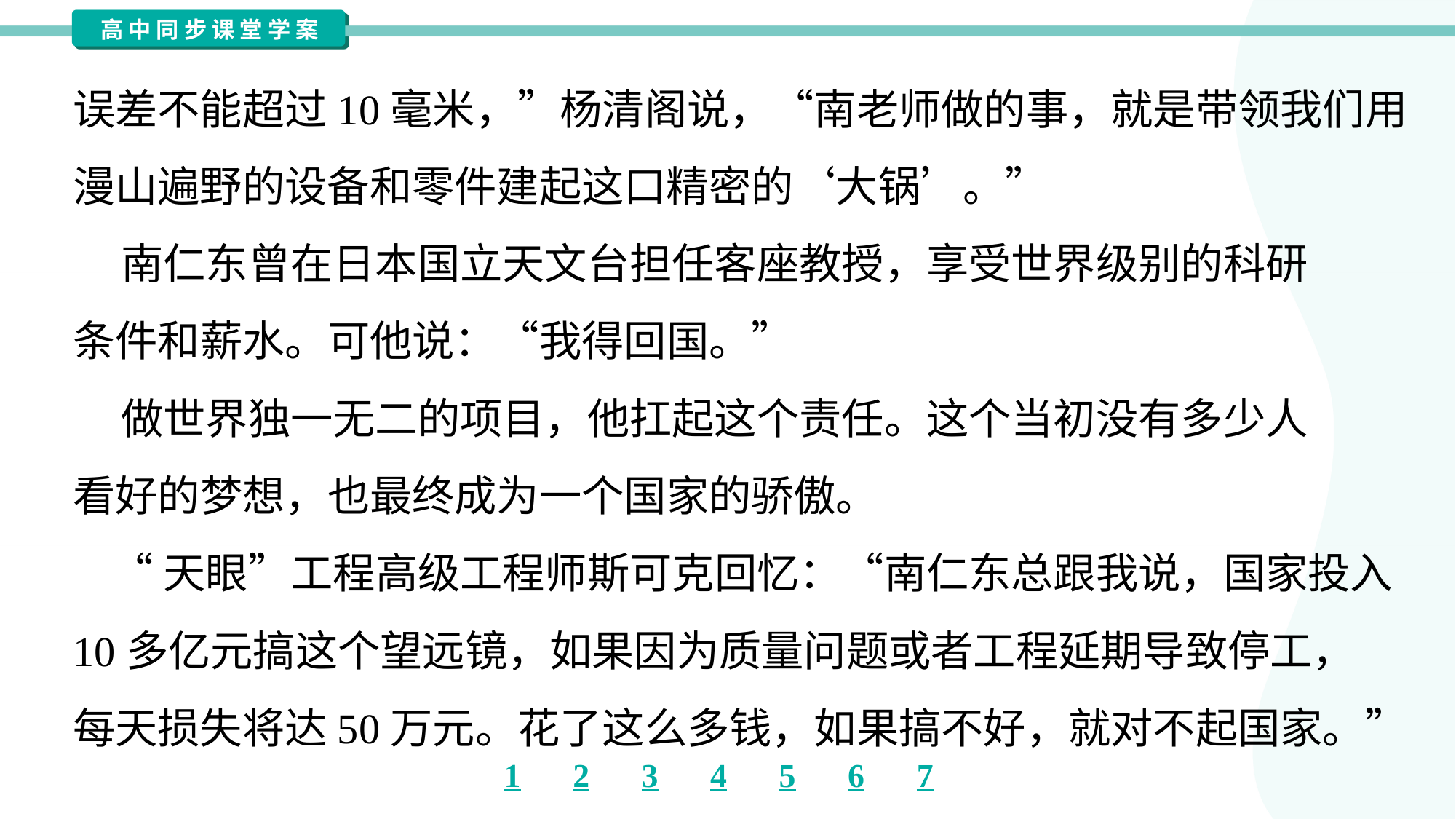

误差不能超过10毫米，”杨清阁说，“南老师做的事，就是带领我们用
漫山遍野的设备和零件建起这口精密的‘大锅’。”
    南仁东曾在日本国立天文台担任客座教授，享受世界级别的科研
条件和薪水。可他说：“我得回国。”
    做世界独一无二的项目，他扛起这个责任。这个当初没有多少人
看好的梦想，也最终成为一个国家的骄傲。
    “天眼”工程高级工程师斯可克回忆：“南仁东总跟我说，国家投入
10多亿元搞这个望远镜，如果因为质量问题或者工程延期导致停工，
每天损失将达50万元。花了这么多钱，如果搞不好，就对不起国家。”